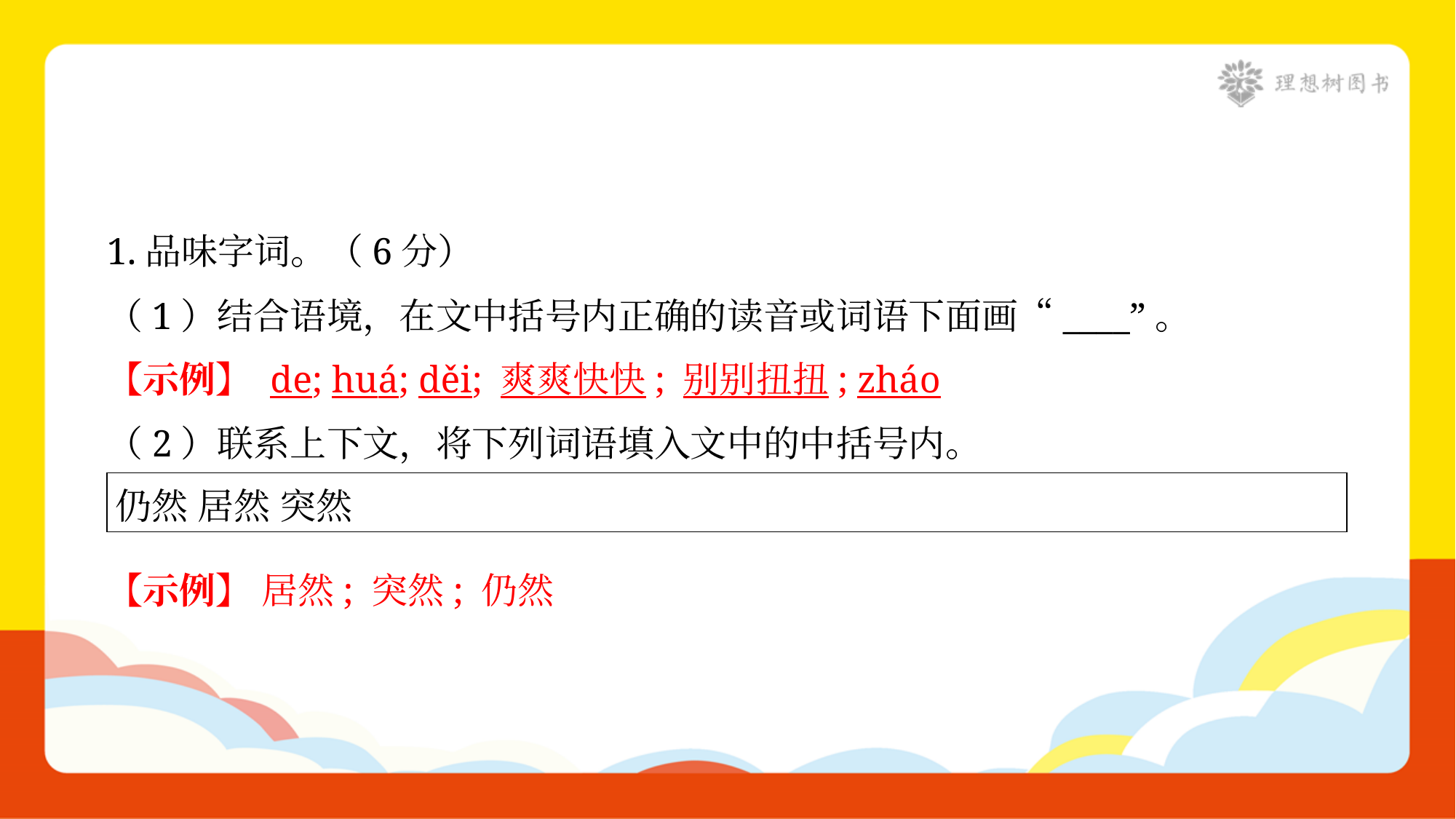

1.品味字词。（6分）
（1）结合语境，在文中括号内正确的读音或词语下面画“____”。
【示例】 de; huá; děi; 爽爽快快; 别别扭扭; zháo
（2）联系上下文，将下列词语填入文中的中括号内。
| 仍然 居然 突然 |
| --- |
【示例】 居然; 突然; 仍然